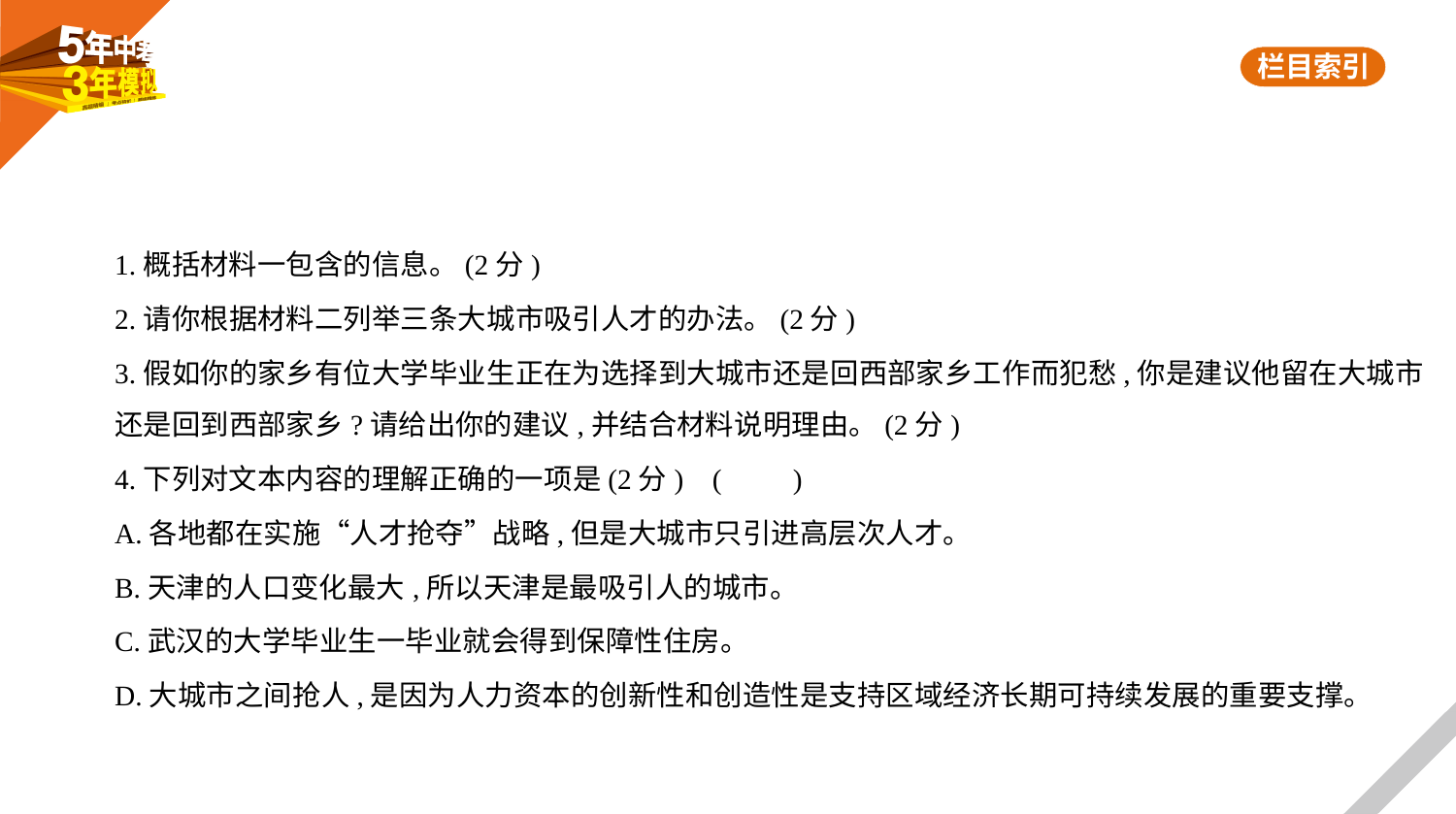

1.概括材料一包含的信息。(2分)
2.请你根据材料二列举三条大城市吸引人才的办法。(2分)
3.假如你的家乡有位大学毕业生正在为选择到大城市还是回西部家乡工作而犯愁,你是建议他留在大城市
还是回到西部家乡?请给出你的建议,并结合材料说明理由。(2分)
4.下列对文本内容的理解正确的一项是(2分) (　　)
A.各地都在实施“人才抢夺”战略,但是大城市只引进高层次人才。
B.天津的人口变化最大,所以天津是最吸引人的城市。
C.武汉的大学毕业生一毕业就会得到保障性住房。
D.大城市之间抢人,是因为人力资本的创新性和创造性是支持区域经济长期可持续发展的重要支撑。